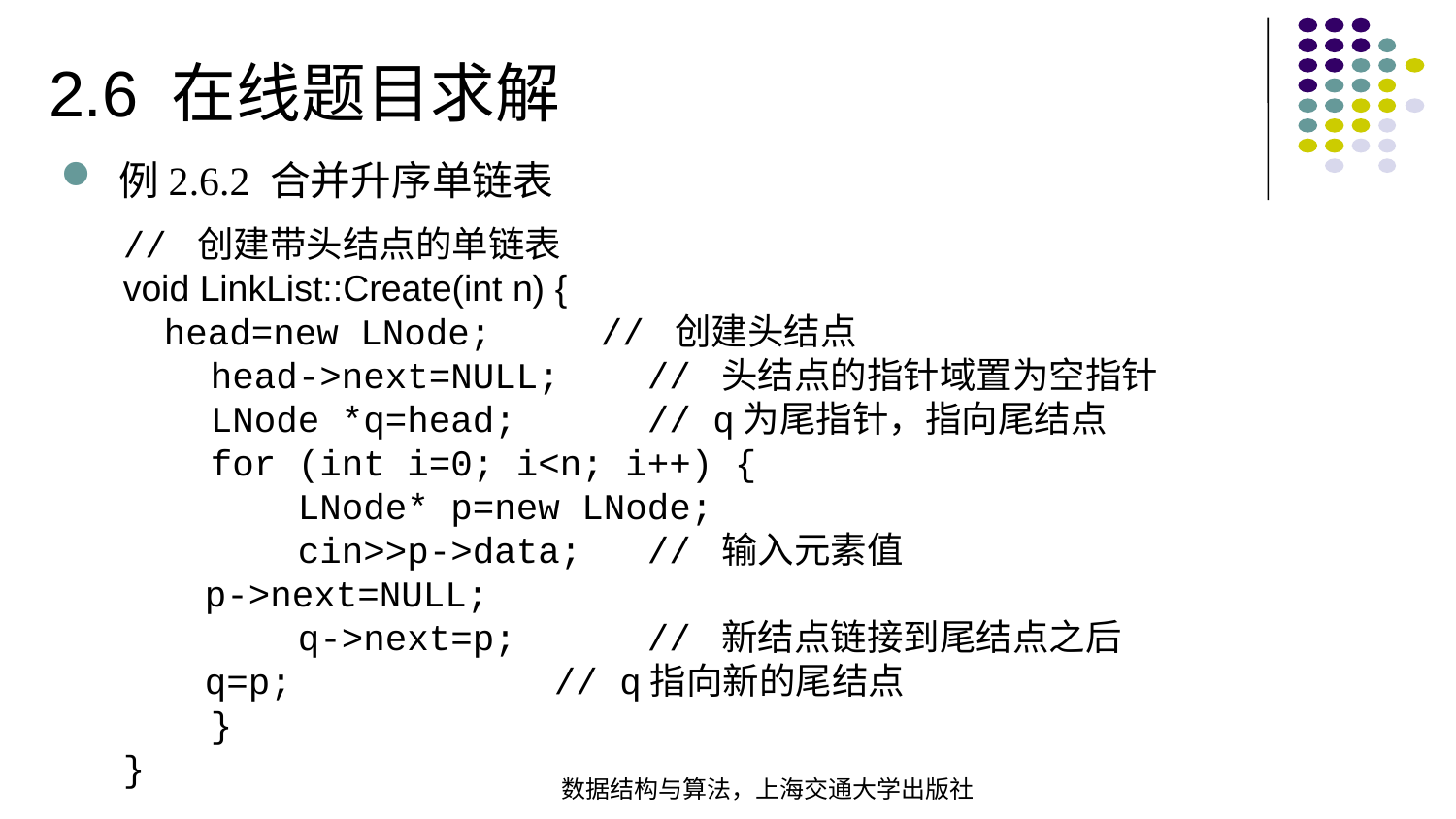

2.6 在线题目求解
例2.6.2 合并升序单链表
// 创建带头结点的单链表void LinkList::Create(int n) {    head=new LNode;     // 创建头结点    head->next=NULL;    // 头结点的指针域置为空指针    LNode *q=head;      // q为尾指针，指向尾结点    for (int i=0; i<n; i++) {        LNode* p=new LNode;        cin>>p->data;   // 输入元素值        p->next=NULL;        q->next=p;      // 新结点链接到尾结点之后        q=p;            // q指向新的尾结点    }
}